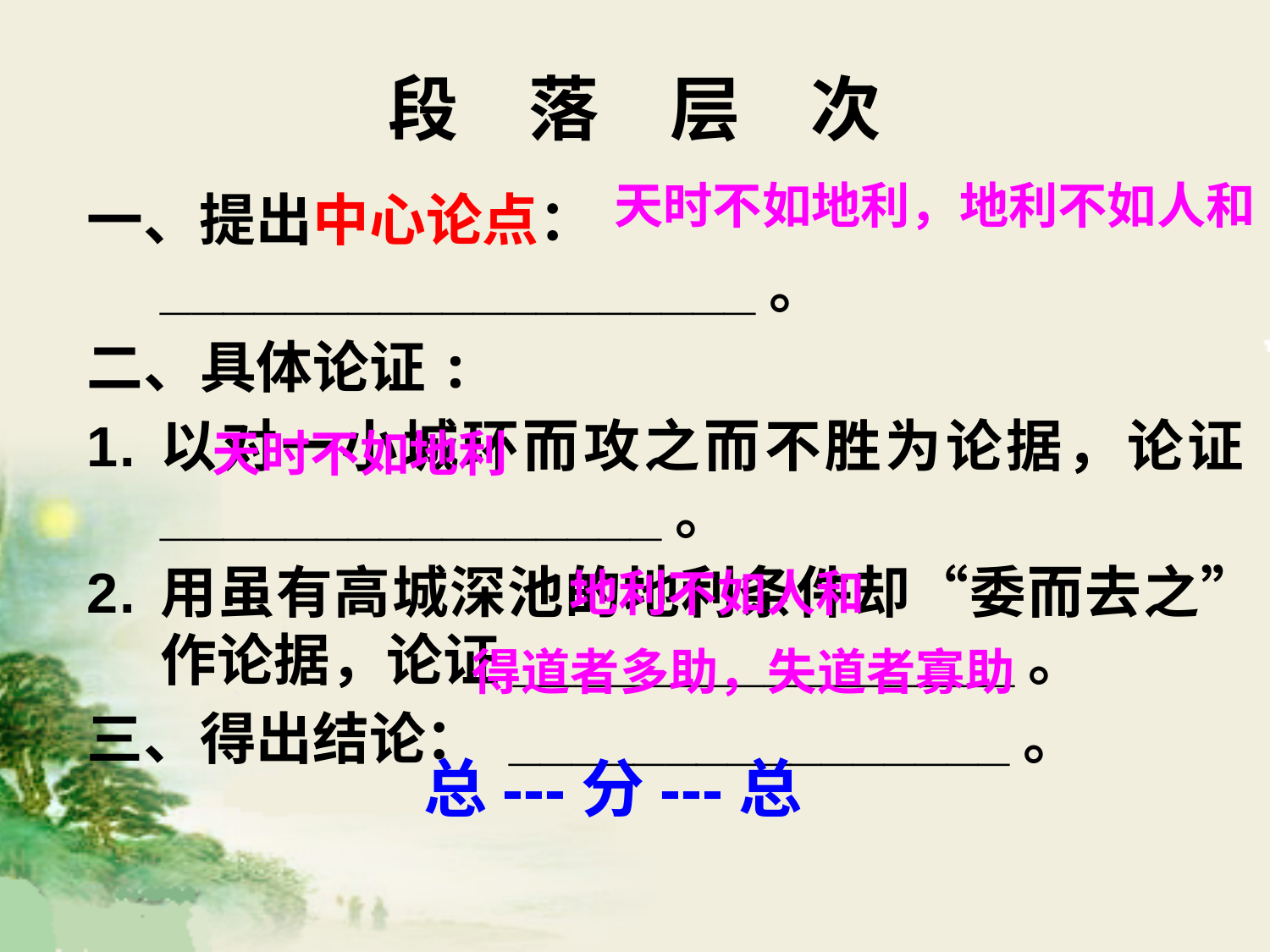

# 段　落　层　次
天时不如地利，地利不如人和

一、提出中心论点：___________________。
二、具体论证:
以对一小城环而攻之而不胜为论据，论证________________。
用虽有高城深池的地利条件却“委而去之”作论据，论证________________。
三、得出结论： ________________。

天时不如地利
地利不如人和
得道者多助，失道者寡助

总---分---总